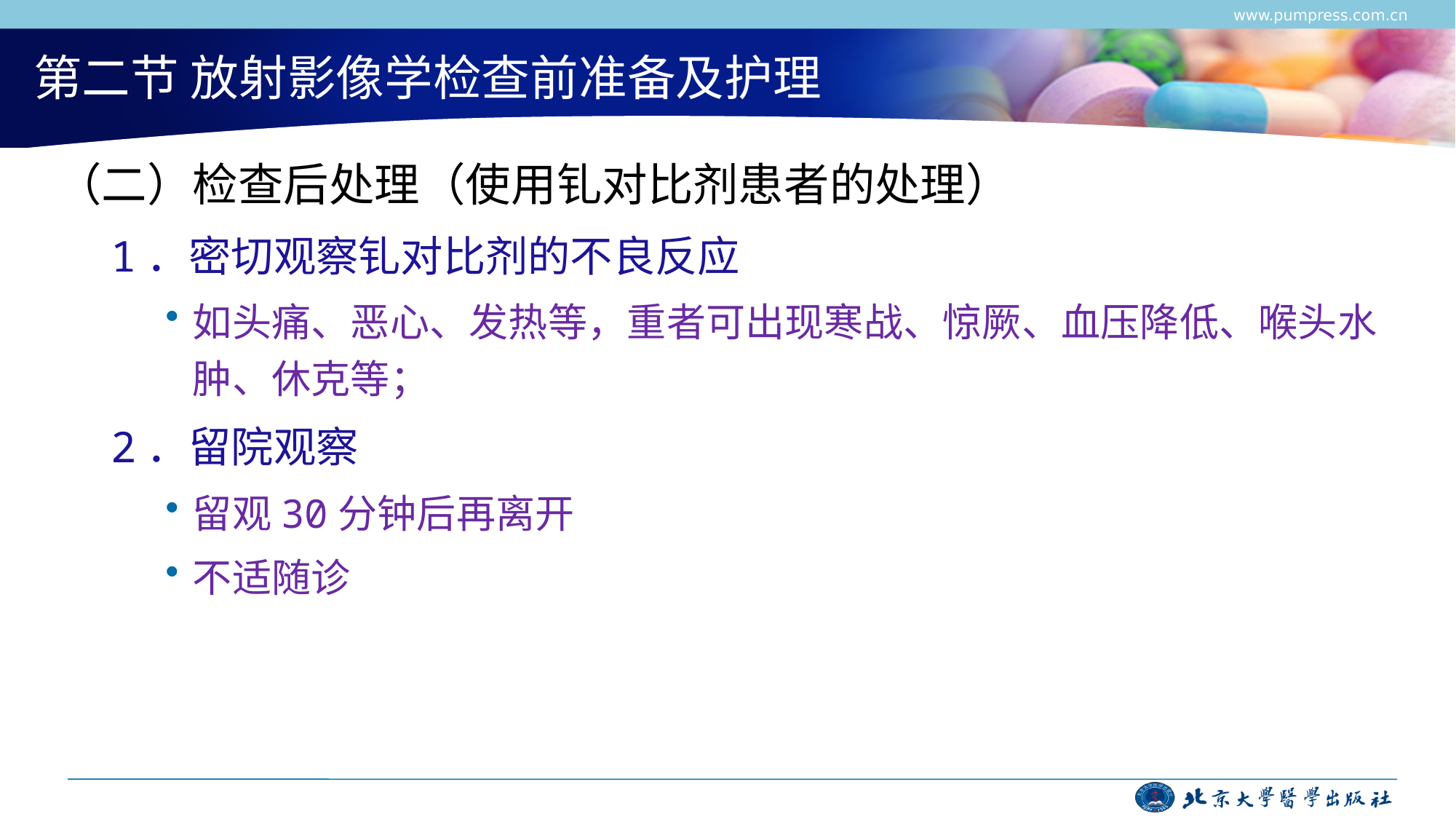

www.pumpress.com.cn
# 第二节 放射影像学检查前准备及护理
（二）检查后处理（使用钆对比剂患者的处理）
1．密切观察钆对比剂的不良反应
如头痛、恶心、发热等，重者可出现寒战、惊厥、血压降低、喉头水肿、休克等；
2．留院观察
留观30分钟后再离开
不适随诊